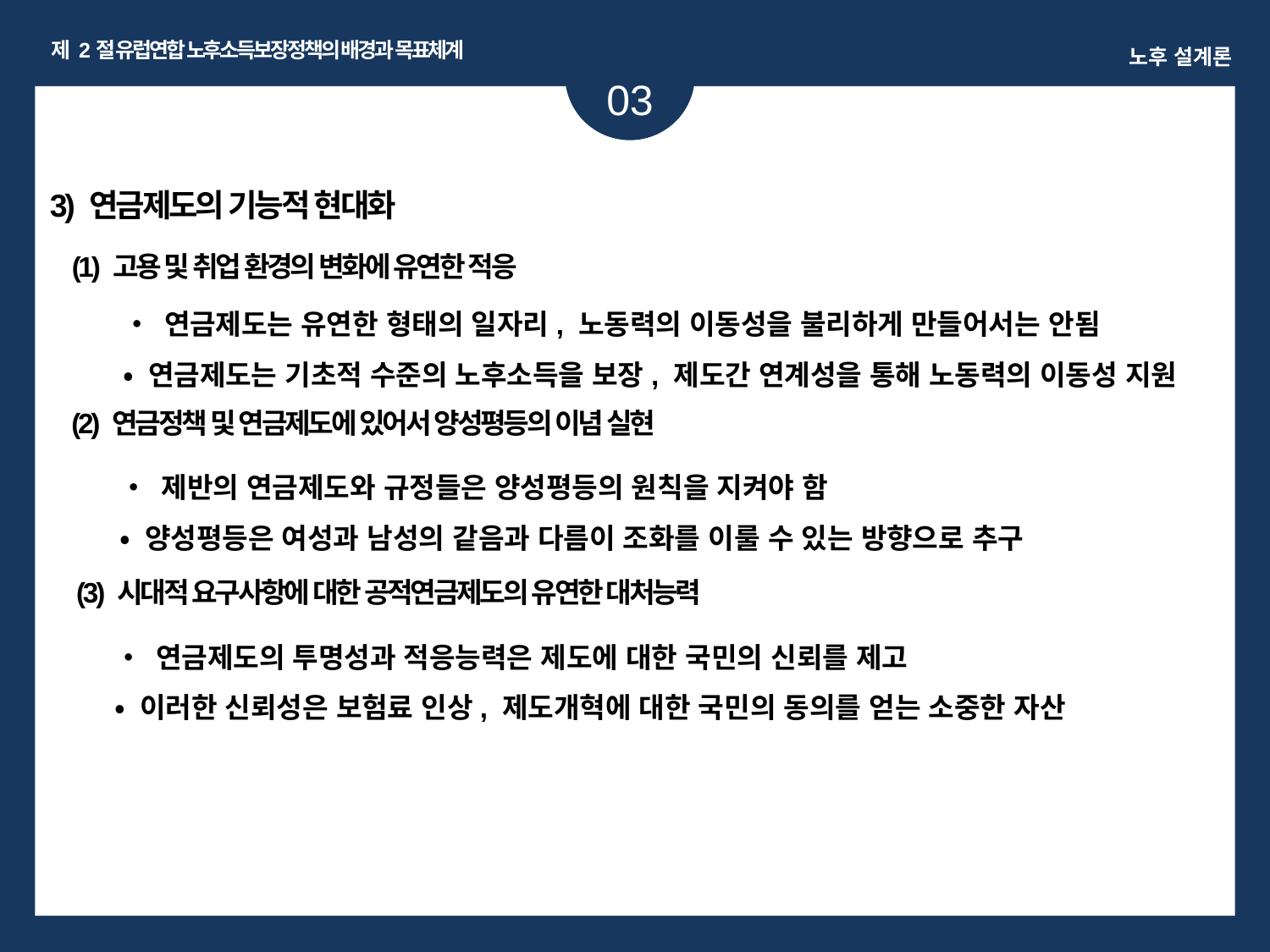

제 2절 유럽연합 노후소득보장정책의 배경과 목표체계
노후 설계론
03
ㅏㅏ
3) 연금제도의 기능적 현대화
(1) 고용 및 취업 환경의 변화에 유연한 적응
• 연금제도는 유연한 형태의 일자리, 노동력의 이동성을 불리하게 만들어서는 안됨
• 연금제도는 기초적 수준의 노후소득을 보장, 제도간 연계성을 통해 노동력의 이동성 지원
(2) 연금정책 및 연금제도에 있어서 양성평등의 이념 실현
• 제반의 연금제도와 규정들은 양성평등의 원칙을 지켜야 함
• 양성평등은 여성과 남성의 같음과 다름이 조화를 이룰 수 있는 방향으로 추구
(3) 시대적 요구사항에 대한 공적연금제도의 유연한 대처능력
• 연금제도의 투명성과 적응능력은 제도에 대한 국민의 신뢰를 제고
• 이러한 신뢰성은 보험료 인상, 제도개혁에 대한 국민의 동의를 얻는 소중한 자산